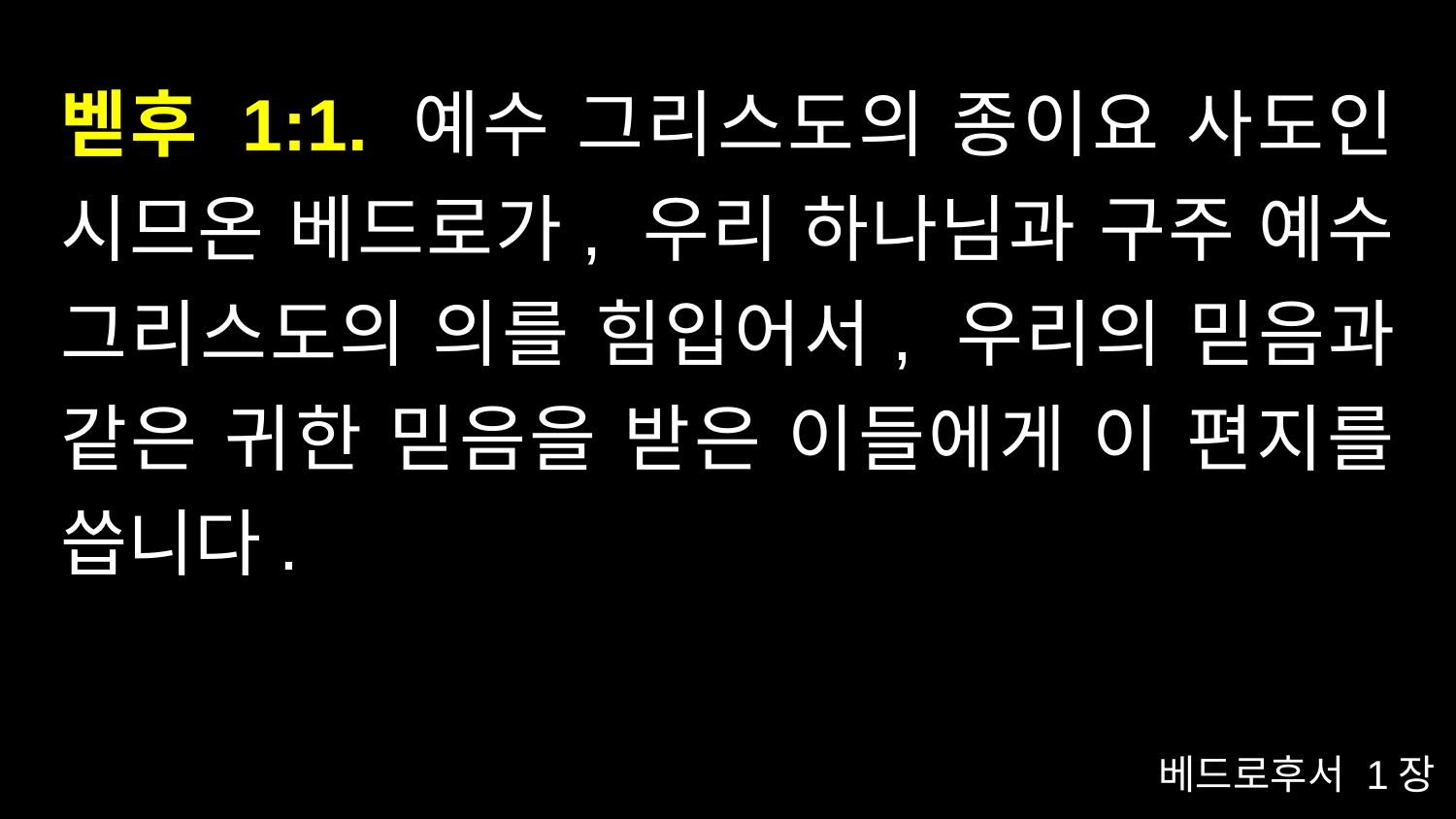

# 벧후 1:1. 예수 그리스도의 종이요 사도인 시므온 베드로가, 우리 하나님과 구주 예수 그리스도의 의를 힘입어서, 우리의 믿음과 같은 귀한 믿음을 받은 이들에게 이 편지를 씁니다.
베드로후서 1장